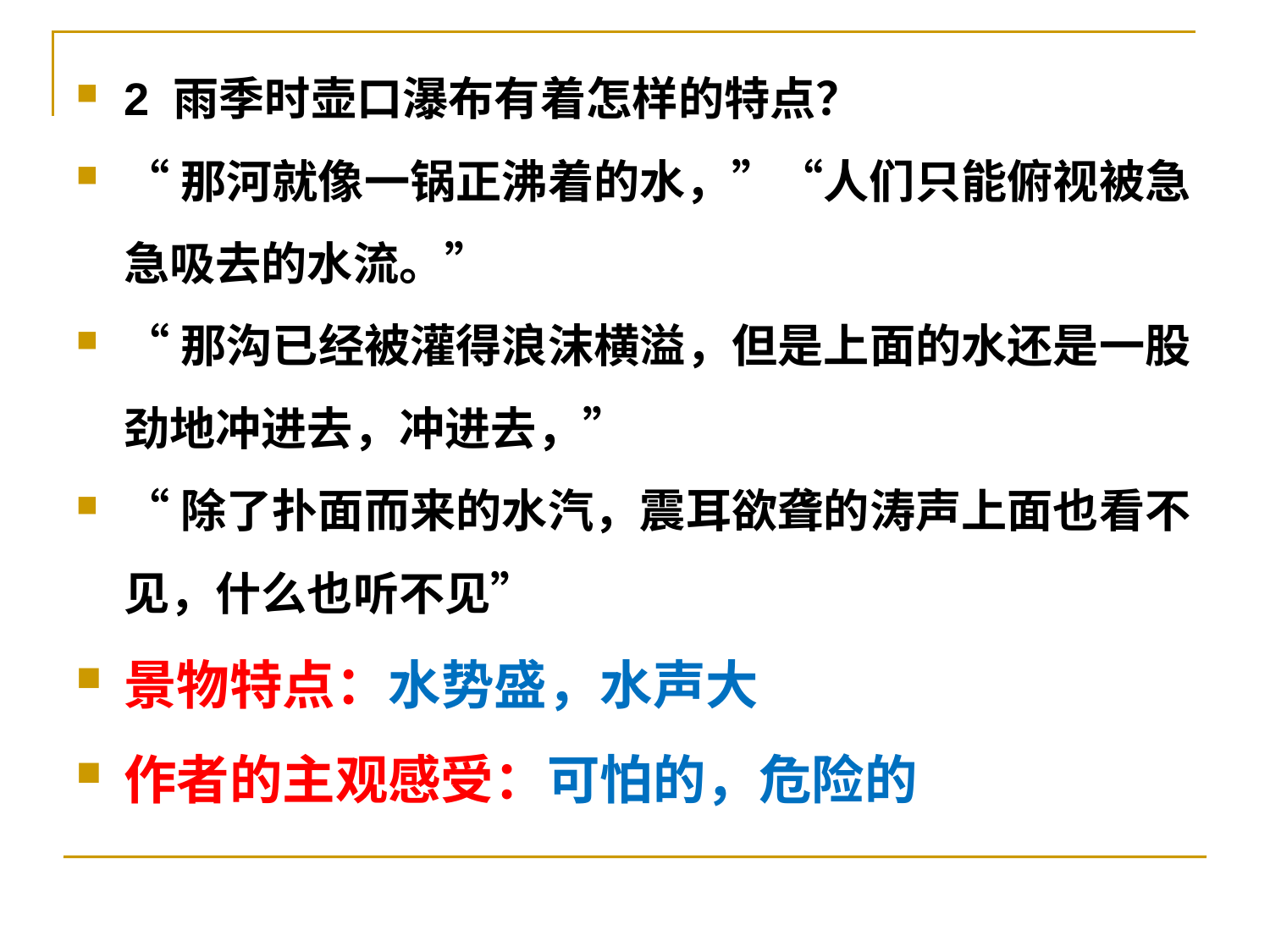

2 雨季时壶口瀑布有着怎样的特点？
“那河就像一锅正沸着的水，”“人们只能俯视被急急吸去的水流。”
“那沟已经被灌得浪沫横溢，但是上面的水还是一股劲地冲进去，冲进去，”
“除了扑面而来的水汽，震耳欲聋的涛声上面也看不见，什么也听不见”
景物特点：水势盛，水声大
作者的主观感受：可怕的，危险的